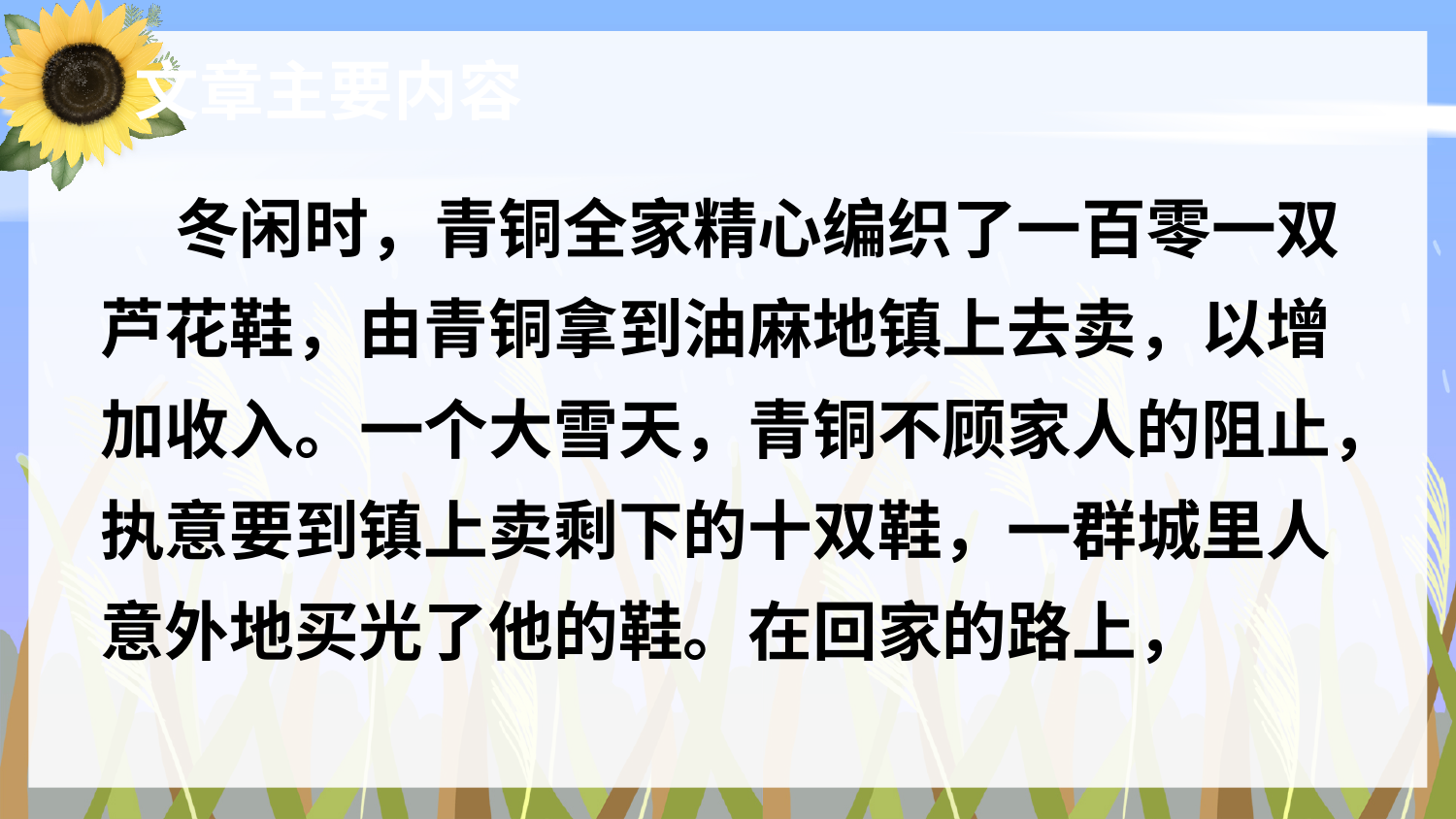

文章主要内容
    冬闲时，青铜全家精心编织了一百零一双芦花鞋，由青铜拿到油麻地镇上去卖，以增加收入。一个大雪天，青铜不顾家人的阻止，执意要到镇上卖剩下的十双鞋，一群城里人意外地买光了他的鞋。在回家的路上，